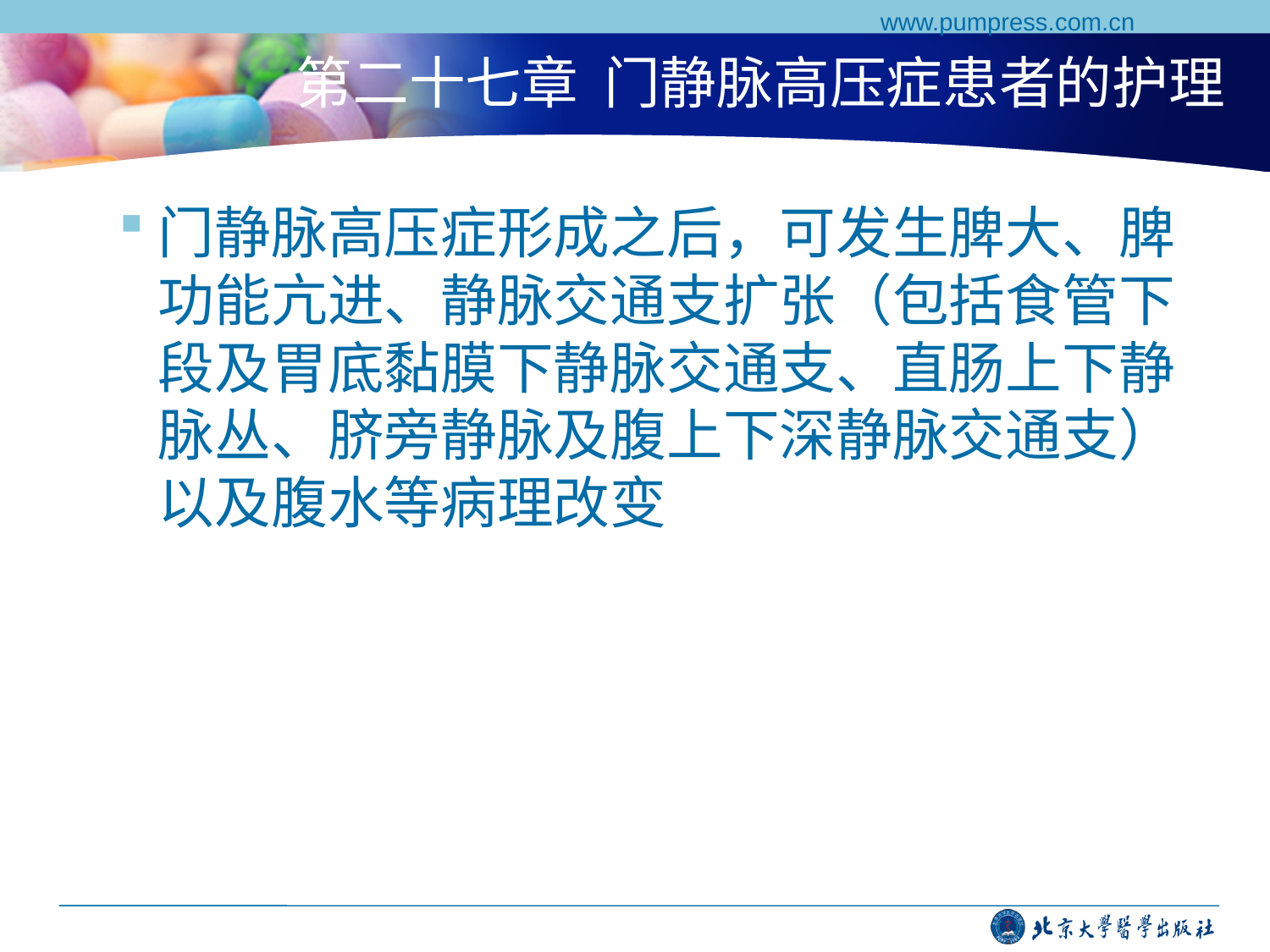

www.pumpress.com.cn
# 第二十七章  门静脉高压症患者的护理
门静脉高压症形成之后，可发生脾大、脾功能亢进、静脉交通支扩张（包括食管下段及胃底黏膜下静脉交通支、直肠上下静脉丛、脐旁静脉及腹上下深静脉交通支）以及腹水等病理改变